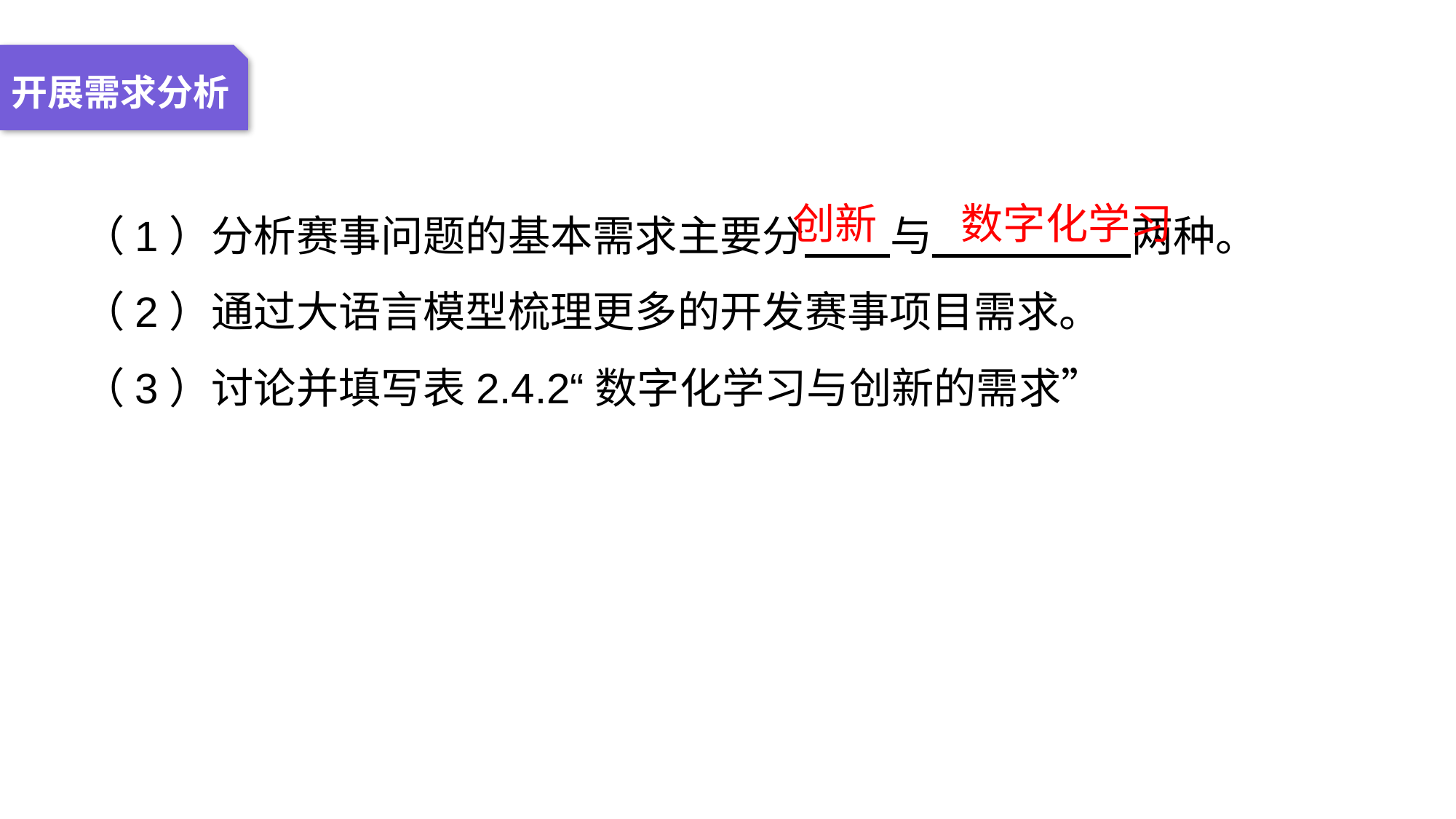

04 名词解释
01 准备过程
02 整体结构
03 重点说明
开展需求分析
（1）分析赛事问题的基本需求主要分         与                     两种。
（2）通过大语言模型梳理更多的开发赛事项目需求。
（3）讨论并填写表2.4.2“数字化学习与创新的需求”
创新
数字化学习